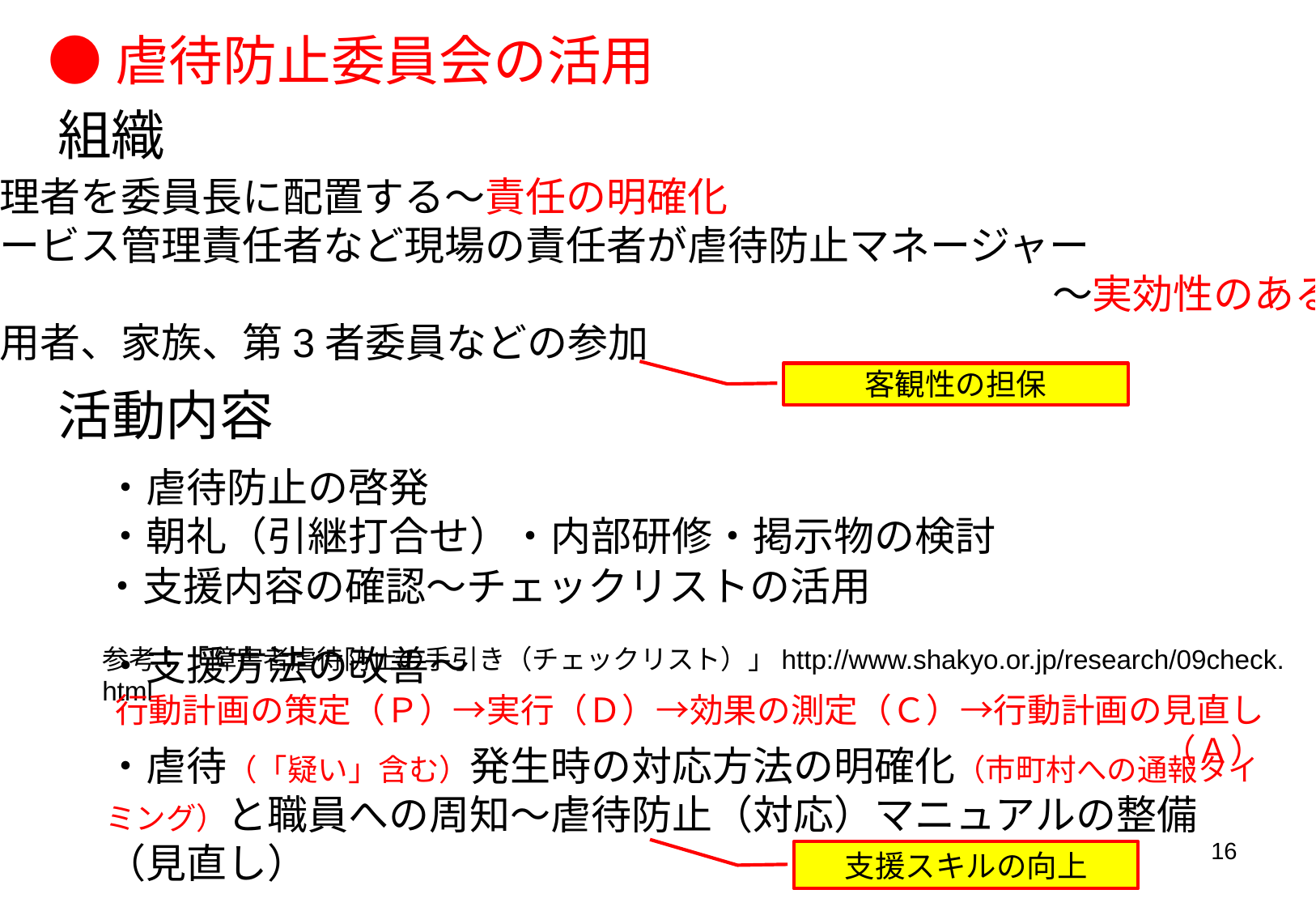

●虐待防止委員会の活用
組織
・管理者を委員長に配置する～責任の明確化
・サービス管理責任者など現場の責任者が虐待防止マネージャー
　　　　　　　　　　　　　　　　　　　　　　　　　　　　～実効性のある体制
・利用者、家族、第3者委員などの参加
客観性の担保
活動内容
・虐待防止の啓発
・朝礼（引継打合せ）・内部研修・掲示物の検討

・支援内容の確認～チェックリストの活用
        参考：「障害者虐待防止の手引き（チェックリスト）」http://www.shakyo.or.jp/research/09check.html
・支援方法の改善～
行動計画の策定（Ｐ）→実行（Ｄ）→効果の測定（Ｃ）→行動計画の見直し（Ａ）
・虐待（「疑い」含む）発生時の対応方法の明確化（市町村への通報タイミング）と職員への周知～虐待防止（対応）マニュアルの整備（見直し）
16
支援スキルの向上